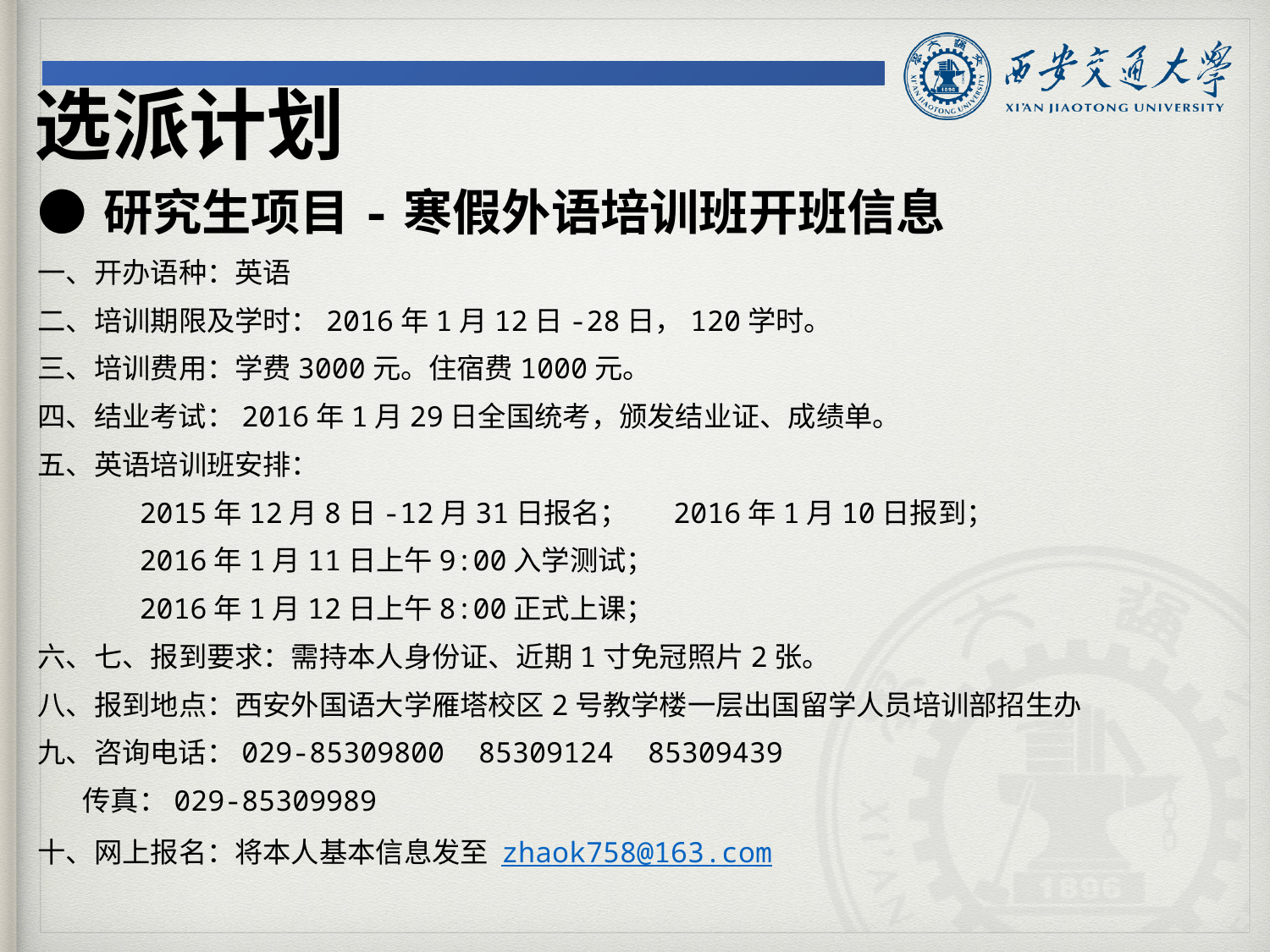

选派计划
● 研究生项目-寒假外语培训班开班信息
一、开办语种：英语
二、培训期限及学时：2016年1月12日-28日，120学时。
三、培训费用：学费3000元。住宿费1000元。
四、结业考试：2016年1月29日全国统考，颁发结业证、成绩单。
五、英语培训班安排：
      2015年12月8日-12月31日报名；      2016年1月10日报到；
      2016年1月11日上午9:00入学测试；
      2016年1月12日上午8:00正式上课；
六、七、报到要求：需持本人身份证、近期1寸免冠照片2张。
八、报到地点：西安外国语大学雁塔校区2号教学楼一层出国留学人员培训部招生办
九、咨询电话：029-85309800  85309124  85309439
      传真：029-85309989
十、网上报名：将本人基本信息发至 zhaok758@163.com